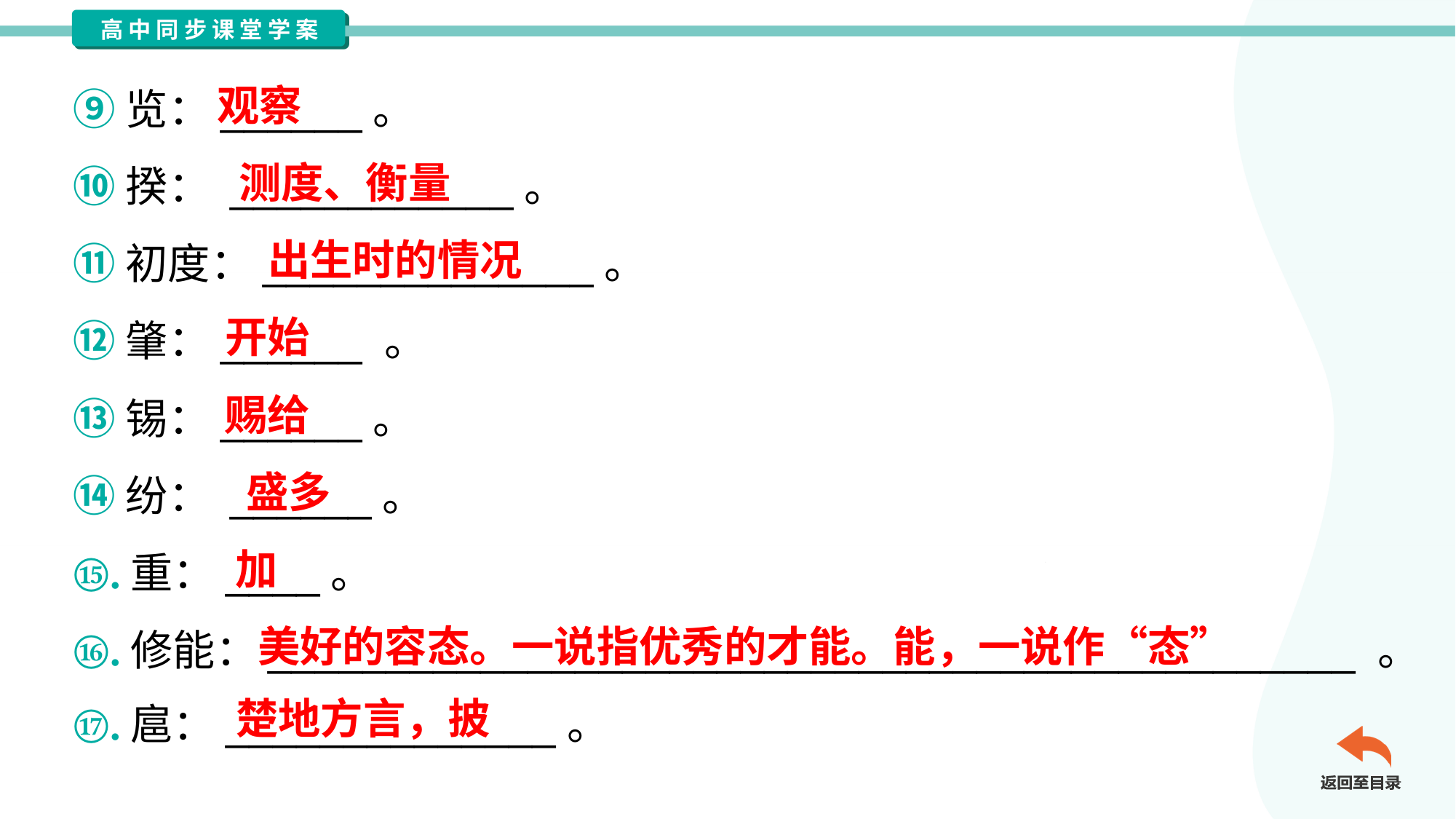

观察
⑨览：______。
⑩揆： ____________。
⑪初度：______________。
⑫肇：______ 。
⑬锡：______。
⑭纷： ______。
⑮.重：____。
⑯.修能：______________________________________________ 。
⑰.扈：______________。
测度、衡量
出生时的情况
开始
赐给
盛多
加
美好的容态。一说指优秀的才能。能，一说作“态”
楚地方言，披